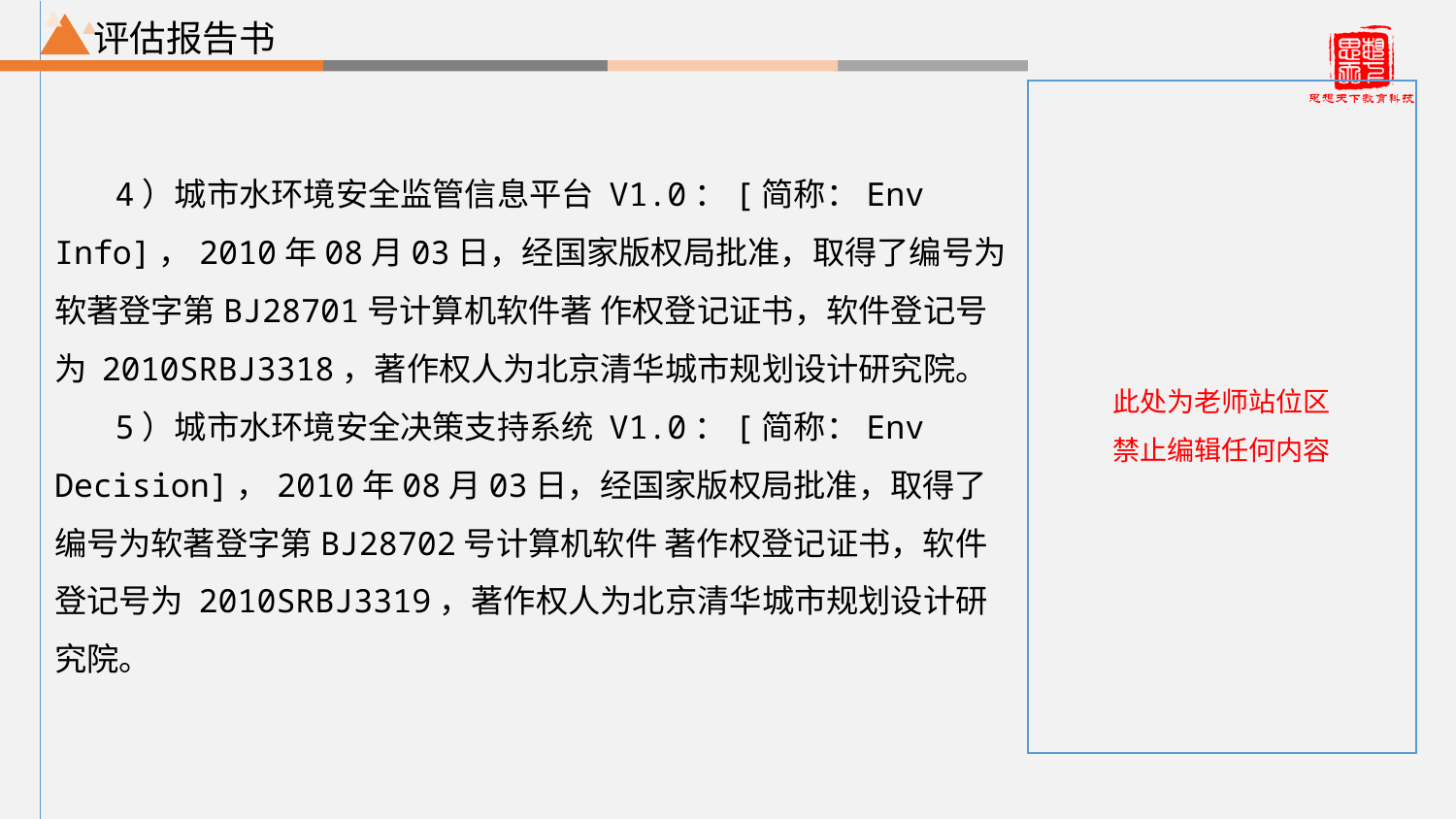

评估报告书
4）城市水环境安全监管信息平台 V1.0：[简称：Env Info]，2010年08月03日，经国家版权局批准，取得了编号为软著登字第BJ28701号计算机软件著 作权登记证书，软件登记号为 2010SRBJ3318，著作权人为北京清华城市规划设计研究院。
5）城市水环境安全决策支持系统 V1.0：[简称：Env Decision]，2010年08月03日，经国家版权局批准，取得了编号为软著登字第BJ28702号计算机软件 著作权登记证书，软件登记号为 2010SRBJ3319，著作权人为北京清华城市规划设计研究院。
122